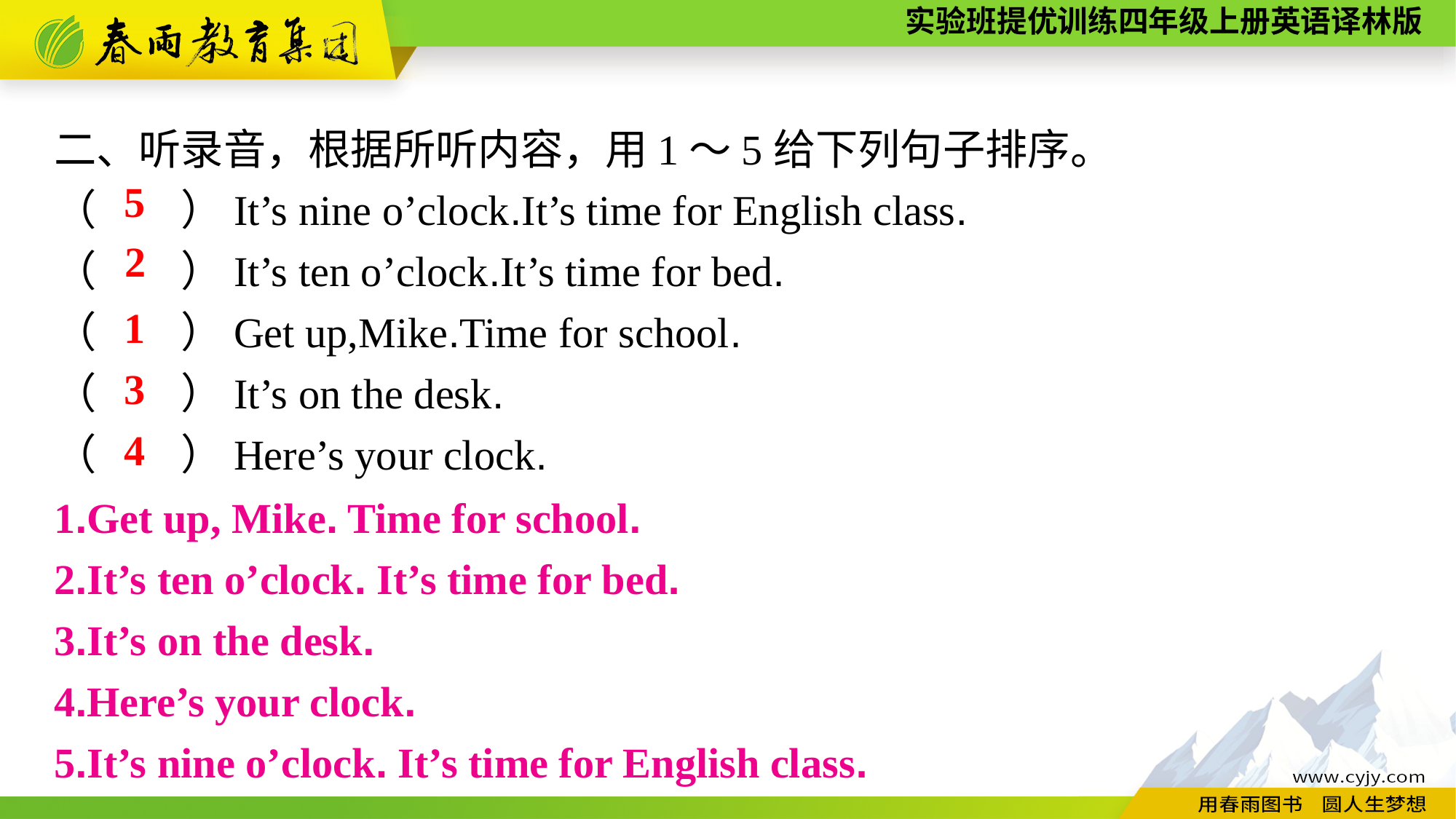

二、听录音，根据所听内容，用1～5给下列句子排序。
（　　）It’s nine o’clock.It’s time for English class.
（　　）It’s ten o’clock.It’s time for bed.
（　　）Get up,Mike.Time for school.
（　　）It’s on the desk.
（　　）Here’s your clock.
5
2
1
3
4
1.Get up, Mike. Time for school.
2.It’s ten o’clock. It’s time for bed.
3.It’s on the desk.
4.Here’s your clock.
5.It’s nine o’clock. It’s time for English class.